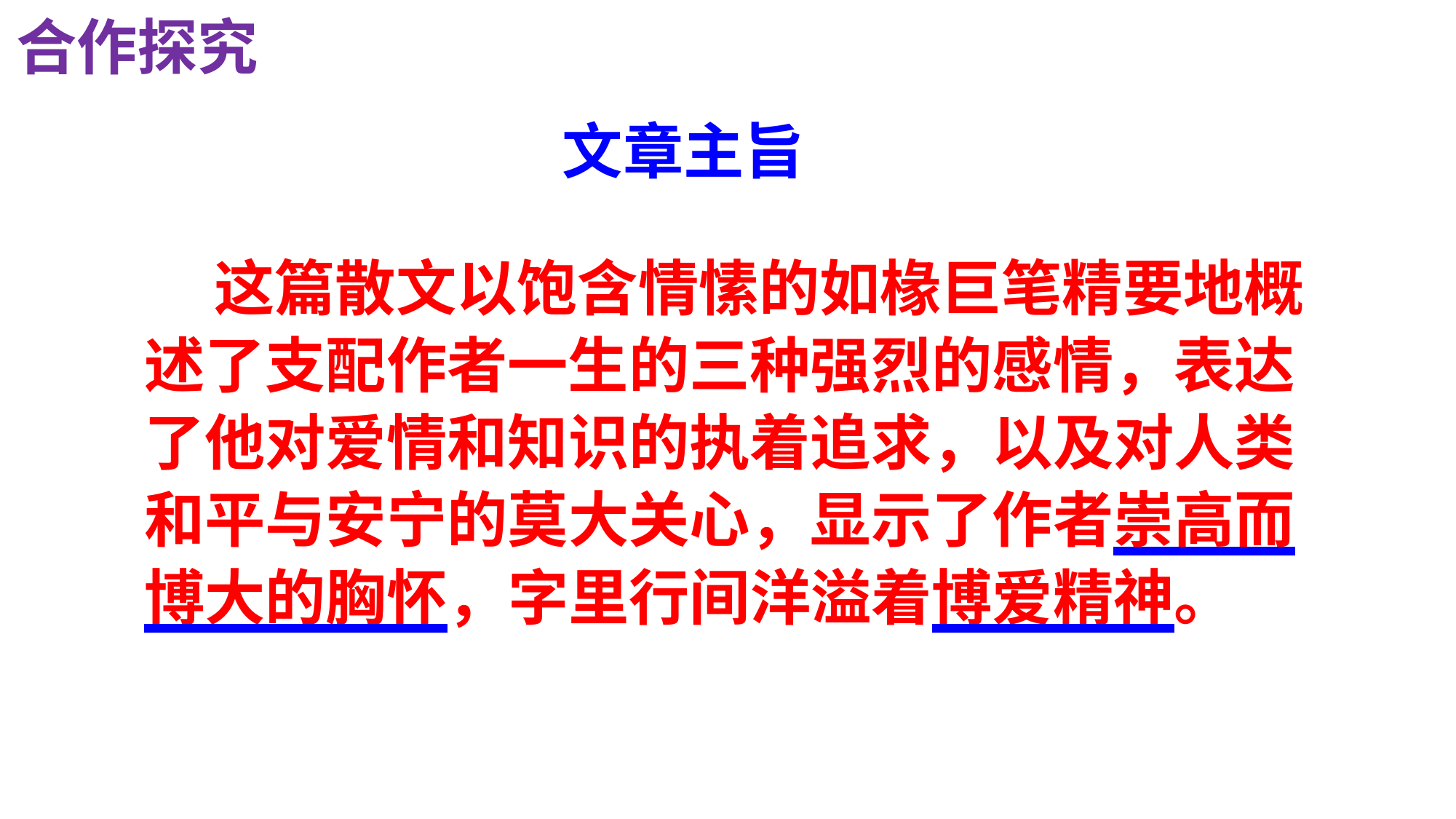

合作探究
文章主旨
# 这篇散文以饱含情愫的如椽巨笔精要地概述了支配作者一生的三种强烈的感情，表达了他对爱情和知识的执着追求，以及对人类和平与安宁的莫大关心，显示了作者崇高而博大的胸怀，字里行间洋溢着博爱精神。